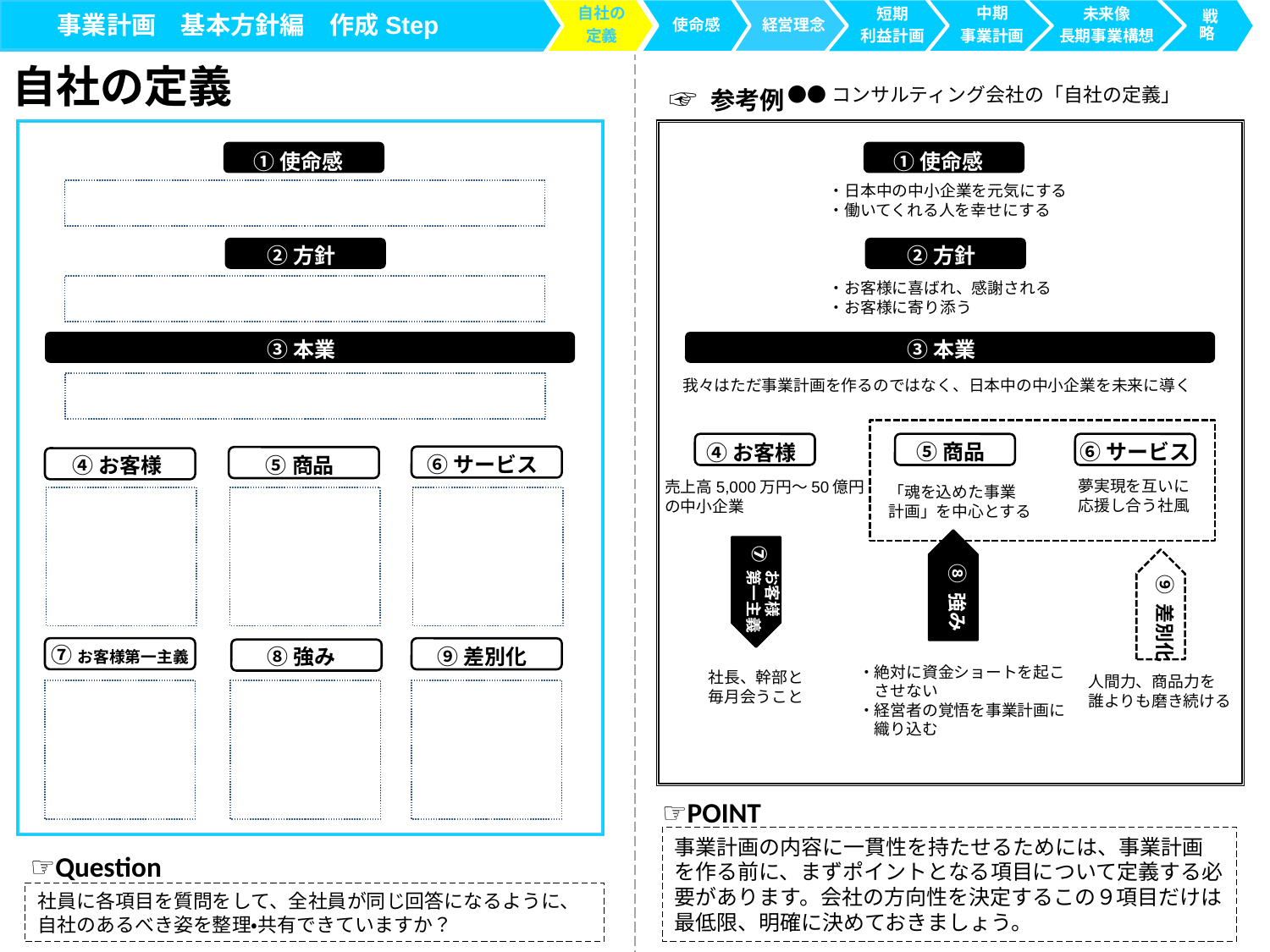

自社の
定義
使命感
中期
事業計画
未来像
長期事業構想
経営理念
短期
利益計画
 戦略
事業計画　基本方針編　作成Step
自社の定義
☞ 参考例
●●コンサルティング会社の「自社の定義」

①使命感

①使命感
・日本中の中小企業を元気にする
・働いてくれる人を幸せにする

②方針
②方針

・お客様に喜ばれ、感謝される
・お客様に寄り添う

③本業
③本業

我々はただ事業計画を作るのではなく、日本中の中小企業を未来に導く

⑤商品
⑥サービス
④お客様

⑥サービス
⑤商品
④お客様

夢実現を互いに
応援し合う社風
売上高5,000万円～50億円
の中小企業
「魂を込めた事業
計画」を中心とする

⑦
⑧ 強み
お客様
第一主義

⑨ 差別化

⑦お客様第一主義
⑨差別化
⑧強み

・絶対に資金ショートを起こ
　させない
・経営者の覚悟を事業計画に
　織り込む
社長、幹部と
毎月会うこと
人間力、商品力を
誰よりも磨き続ける

☞POINT
事業計画の内容に一貫性を持たせるためには、事業計画を作る前に、まずポイントとなる項目について定義する必要があります。会社の方向性を決定するこの９項目だけは最低限、明確に決めておきましょう。
☞Question
社員に各項目を質問をして、全社員が同じ回答になるように、自社のあるべき姿を整理・共有できていますか？